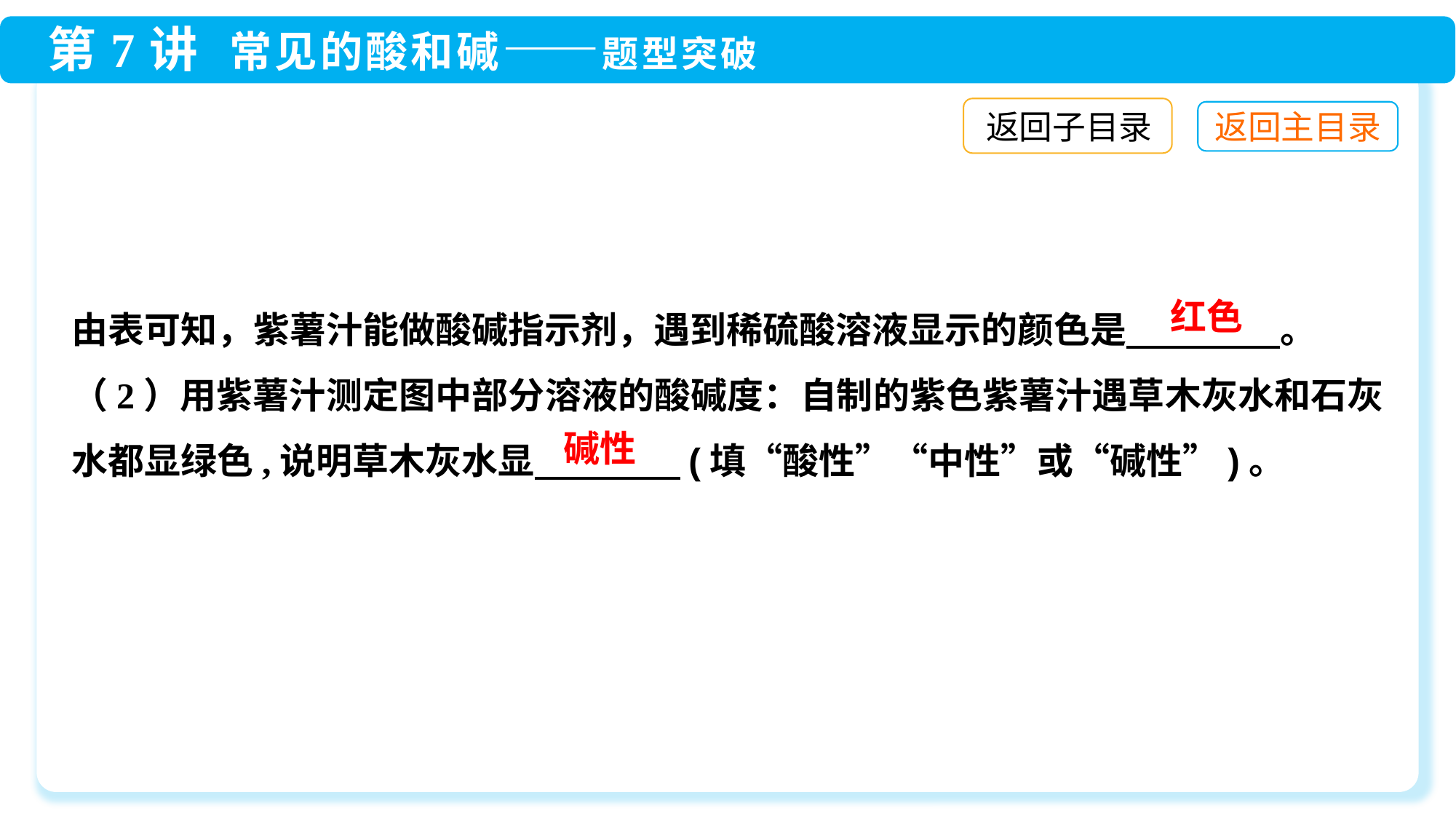

返回子目录
由表可知，紫薯汁能做酸碱指示剂，遇到稀硫酸溶液显示的颜色是　　　　 。
（2）用紫薯汁测定图中部分溶液的酸碱度：自制的紫色紫薯汁遇草木灰水和石灰水都显绿色,说明草木灰水显　　　　(填“酸性”“中性”或“碱性”)。
红色
碱性